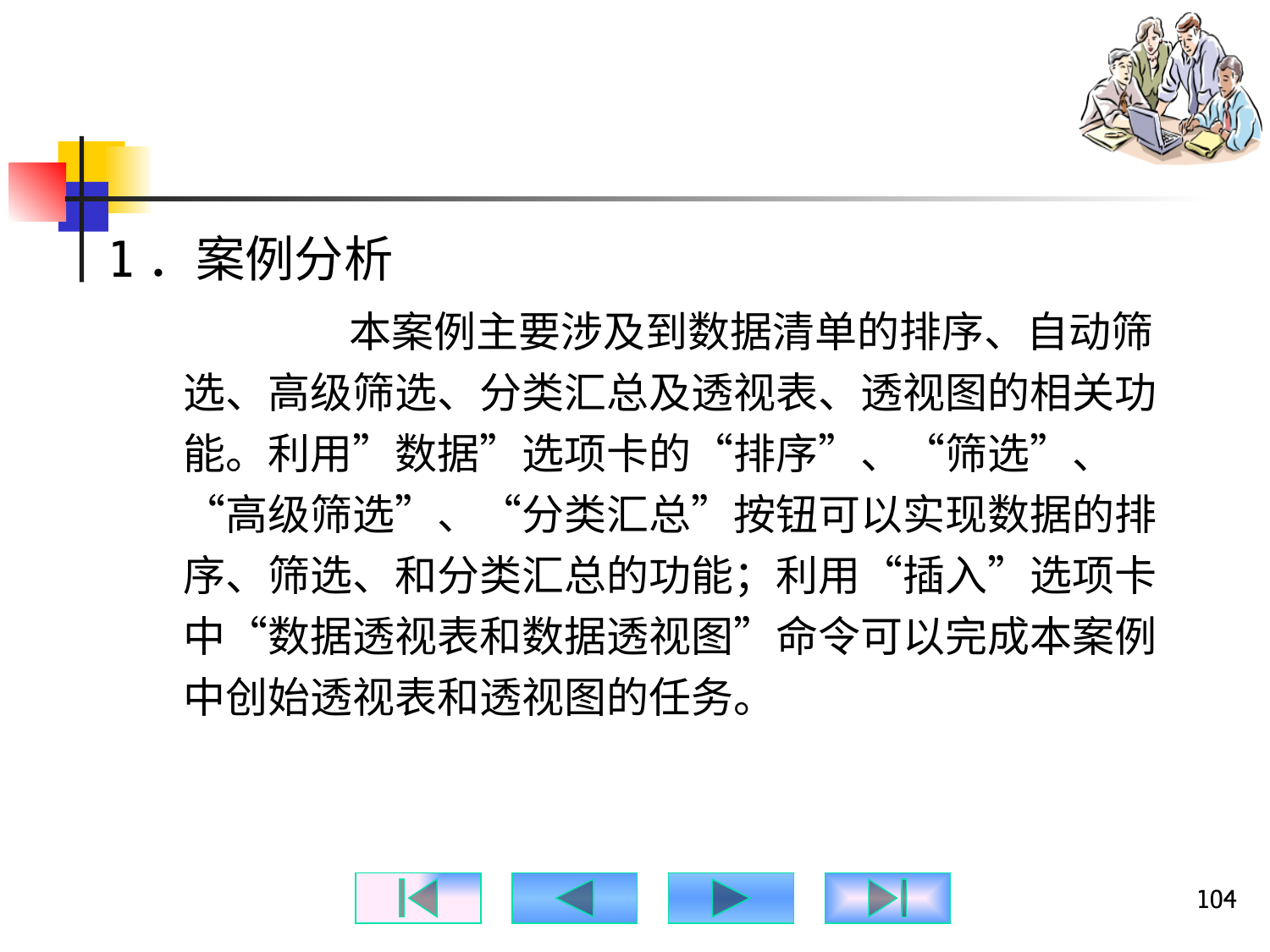

#
1．案例分析
		   本案例主要涉及到数据清单的排序、自动筛选、高级筛选、分类汇总及透视表、透视图的相关功能。利用”数据”选项卡的“排序”、“筛选”、“高级筛选”、“分类汇总”按钮可以实现数据的排序、筛选、和分类汇总的功能；利用“插入”选项卡中“数据透视表和数据透视图”命令可以完成本案例中创始透视表和透视图的任务。
104